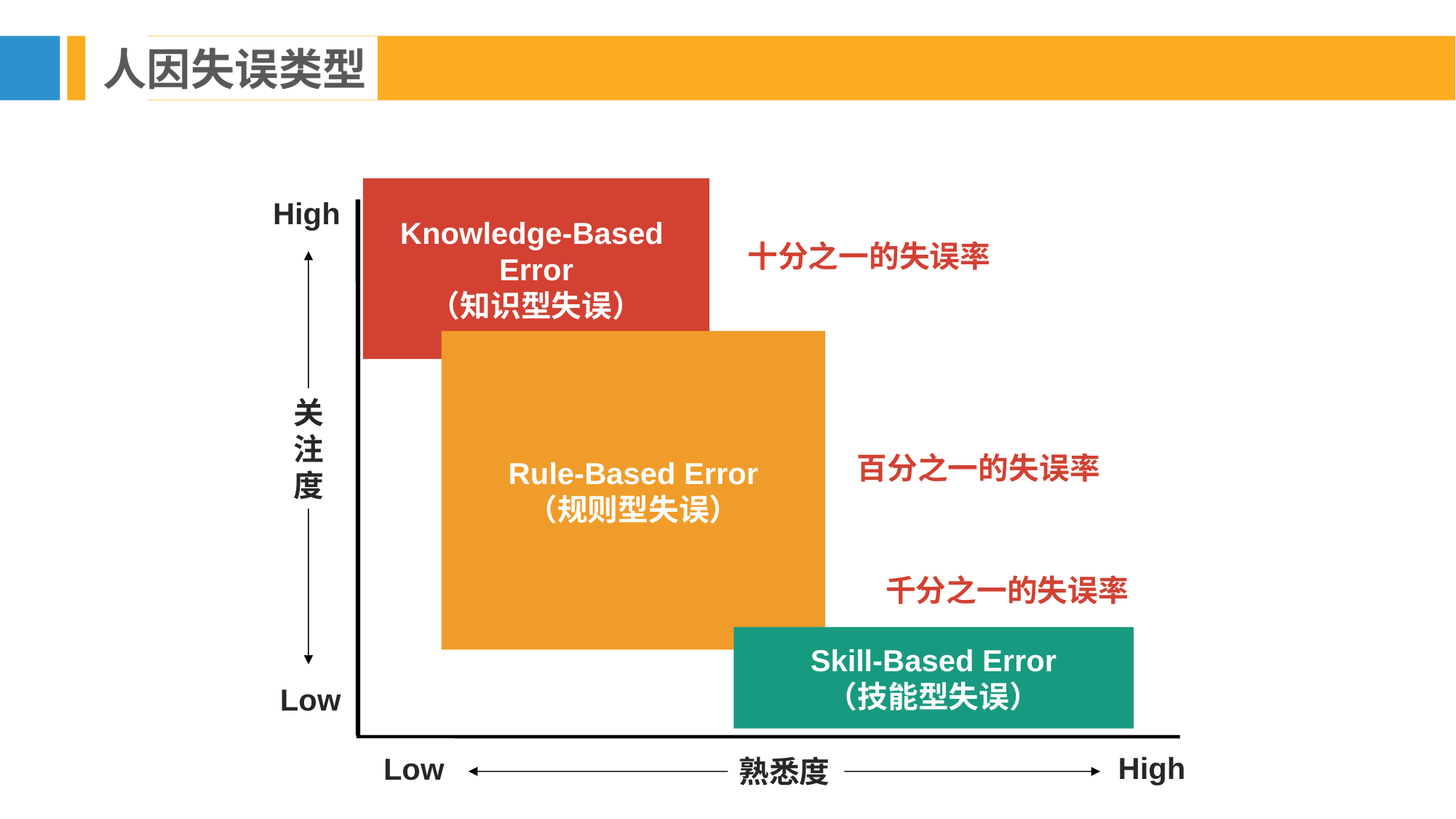

人因失误类型
Knowledge-Based
Error
（知识型失误）
High

十分之一的失误率

Rule-Based Error
（规则型失误）
百分之一的失误率
关注度
千分之一的失误率
Skill-Based Error
（技能型失误）
Low

High
Low
熟悉度